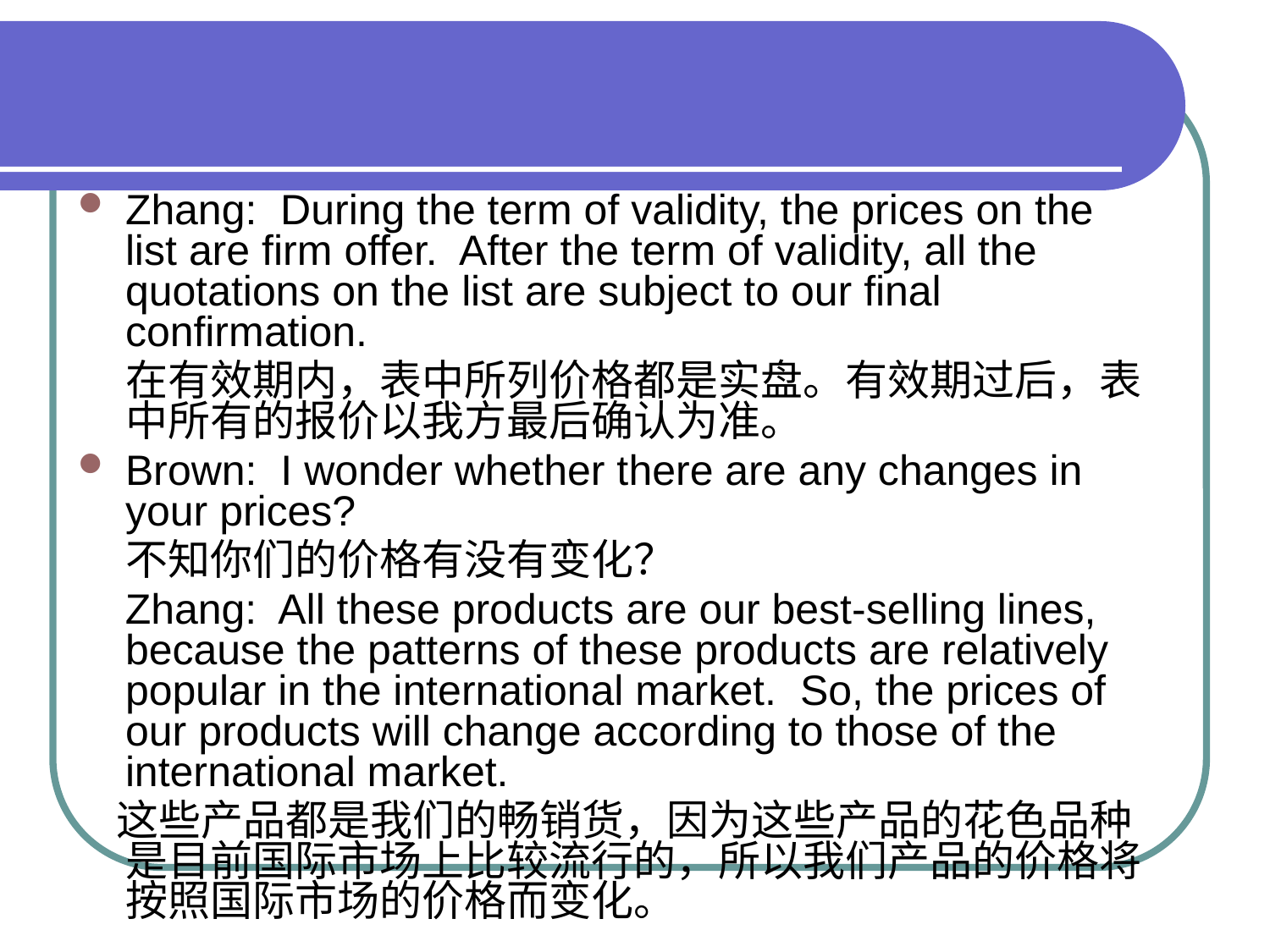

#
Zhang:  During the term of validity, the prices on the list are firm offer.  After the term of validity, all the quotations on the list are subject to our final confirmation.
    在有效期内，表中所列价格都是实盘。有效期过后，表中所有的报价以我方最后确认为准。
Brown:  I wonder whether there are any changes in your prices?
    不知你们的价格有没有变化？
    Zhang:  All these products are our best-selling lines, because the patterns of these products are relatively popular in the international market.  So, the prices of our products will change according to those of the international market.
   这些产品都是我们的畅销货，因为这些产品的花色品种是目前国际市场上比较流行的，所以我们产品的价格将按照国际市场的价格而变化。